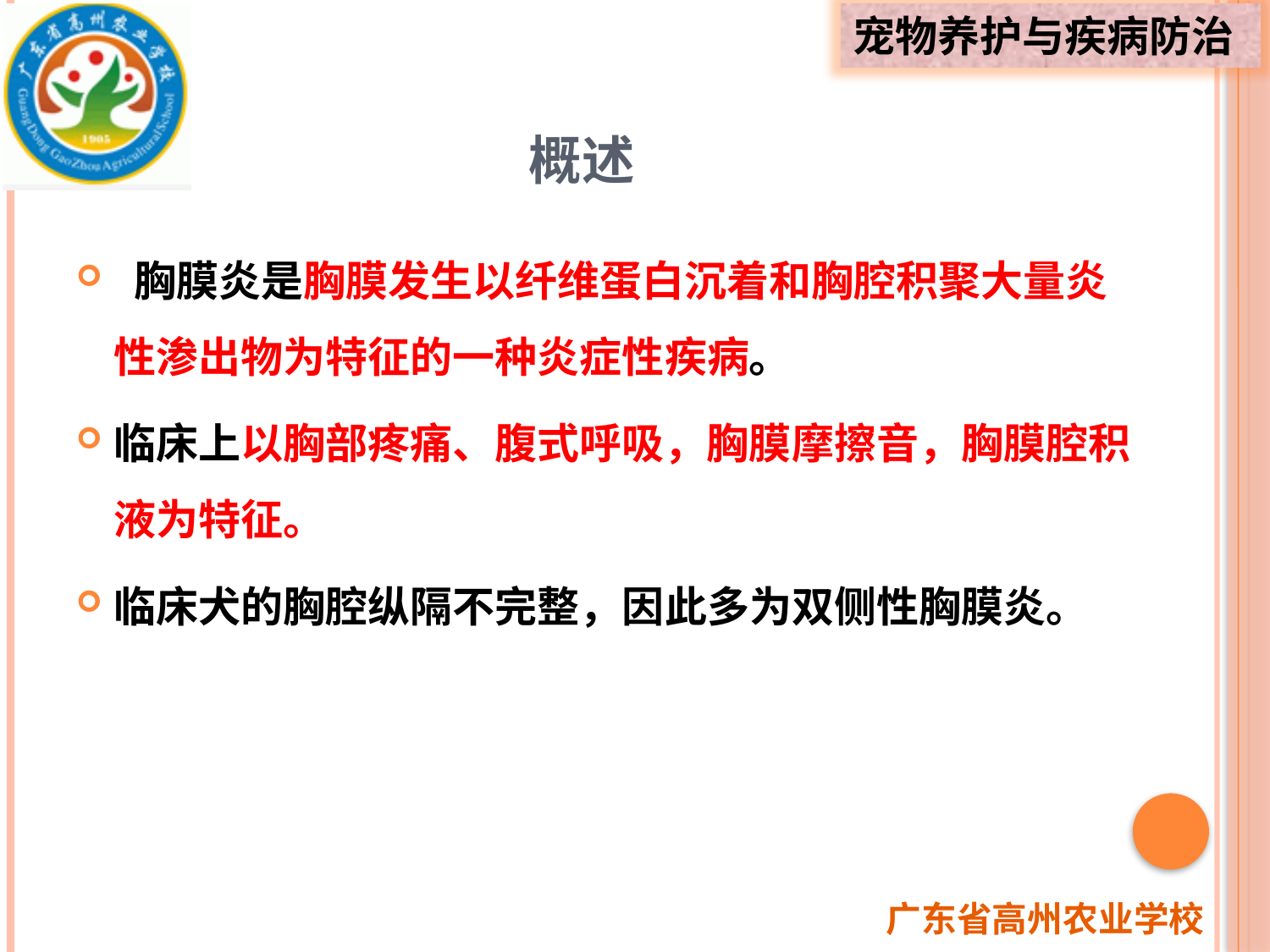

# 概述
 胸膜炎是胸膜发生以纤维蛋白沉着和胸腔积聚大量炎性渗出物为特征的一种炎症性疾病。
临床上以胸部疼痛、腹式呼吸，胸膜摩擦音，胸膜腔积液为特征。
临床犬的胸腔纵隔不完整，因此多为双侧性胸膜炎。